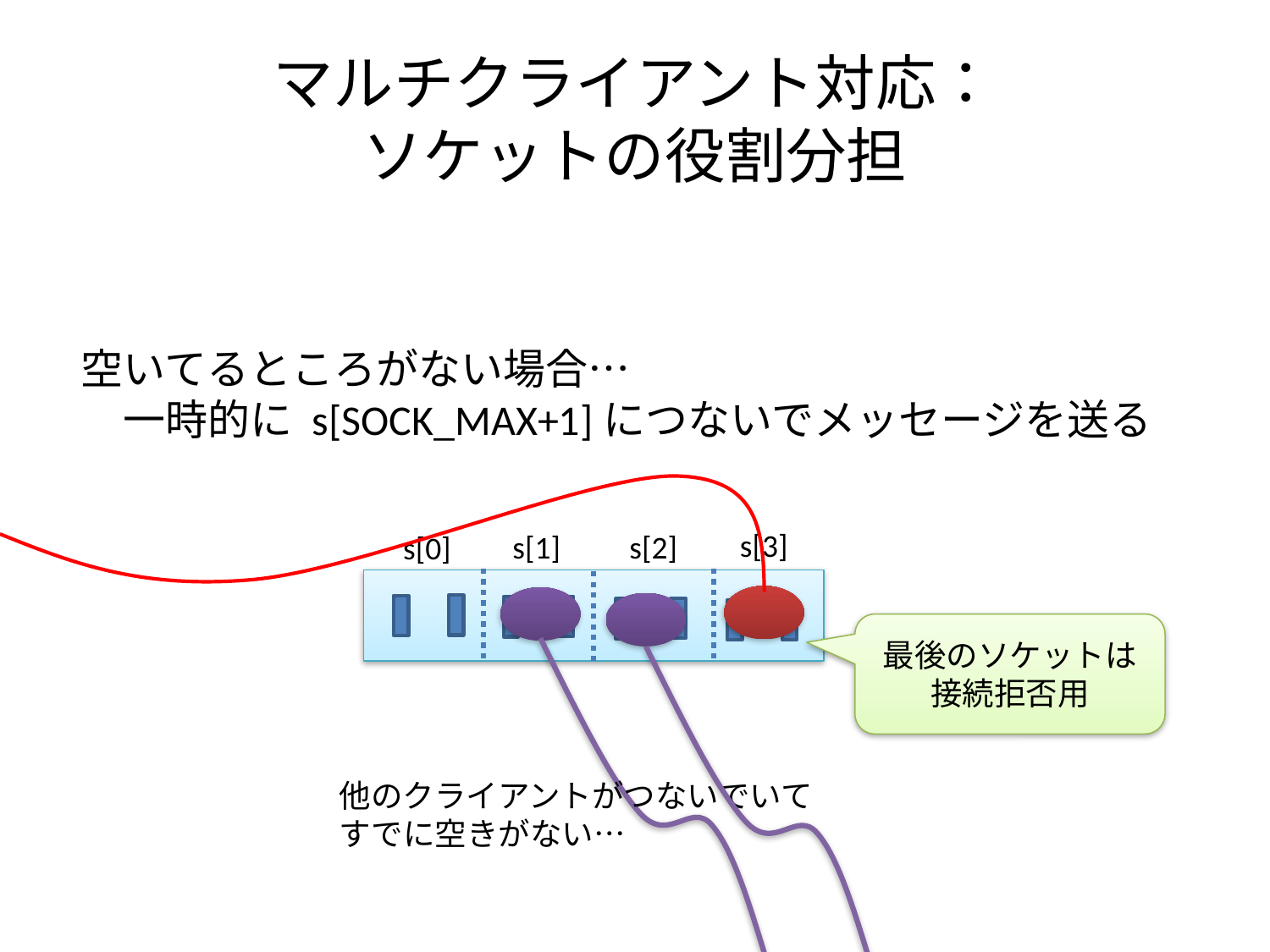

# マルチクライアント対応： ソケットの役割分担

空いてるところがない場合…
　一時的に s[SOCK_MAX+1]につないでメッセージを送る

s[3]
s[1]
s[2]
s[0]

最後のソケットは
接続拒否用

他のクライアントがつないでいて
すでに空きがない…